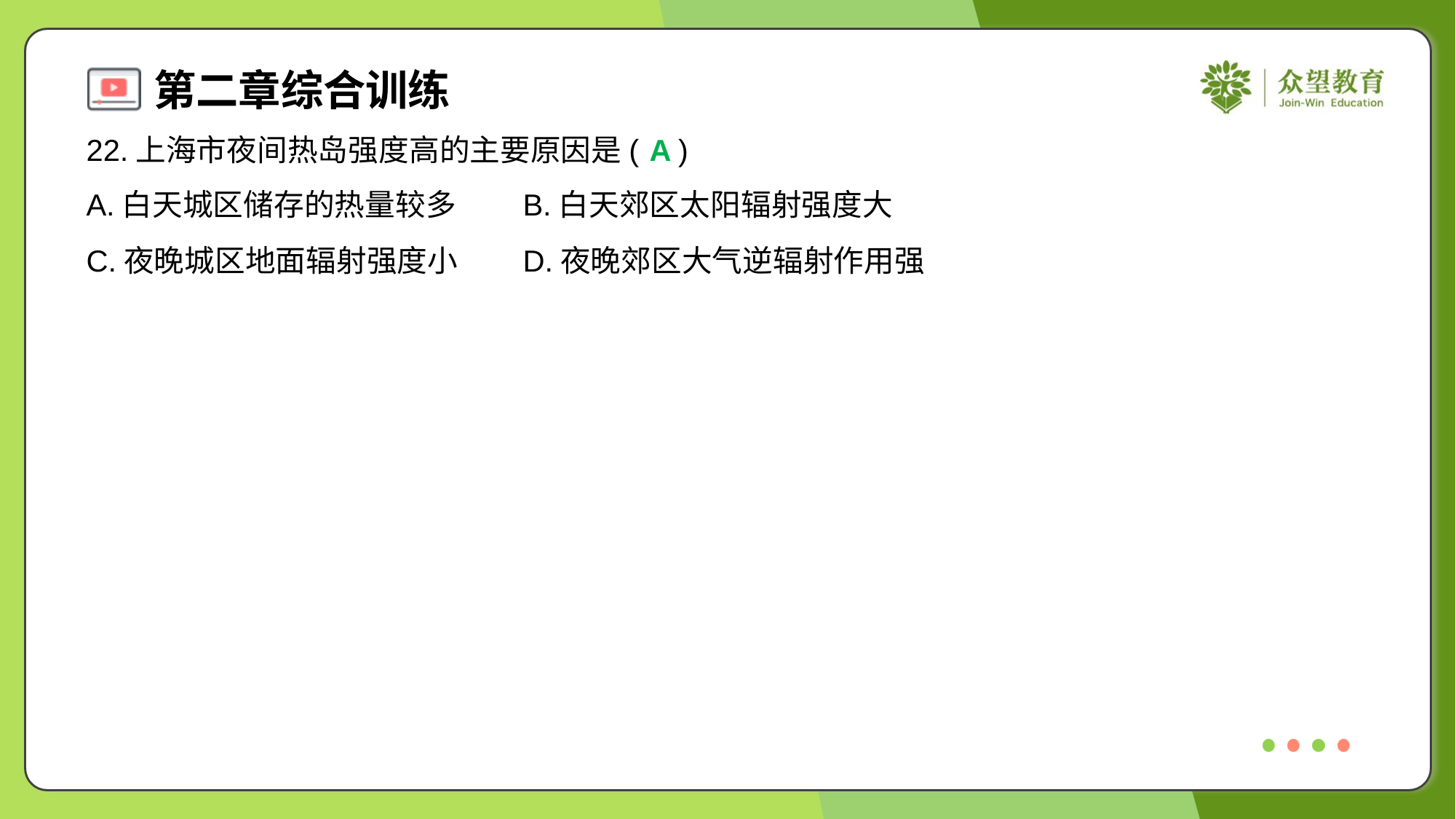

22.上海市夜间热岛强度高的主要原因是(     )
A
A.白天城区储存的热量较多	B.白天郊区太阳辐射强度大
C.夜晚城区地面辐射强度小	D.夜晚郊区大气逆辐射作用强